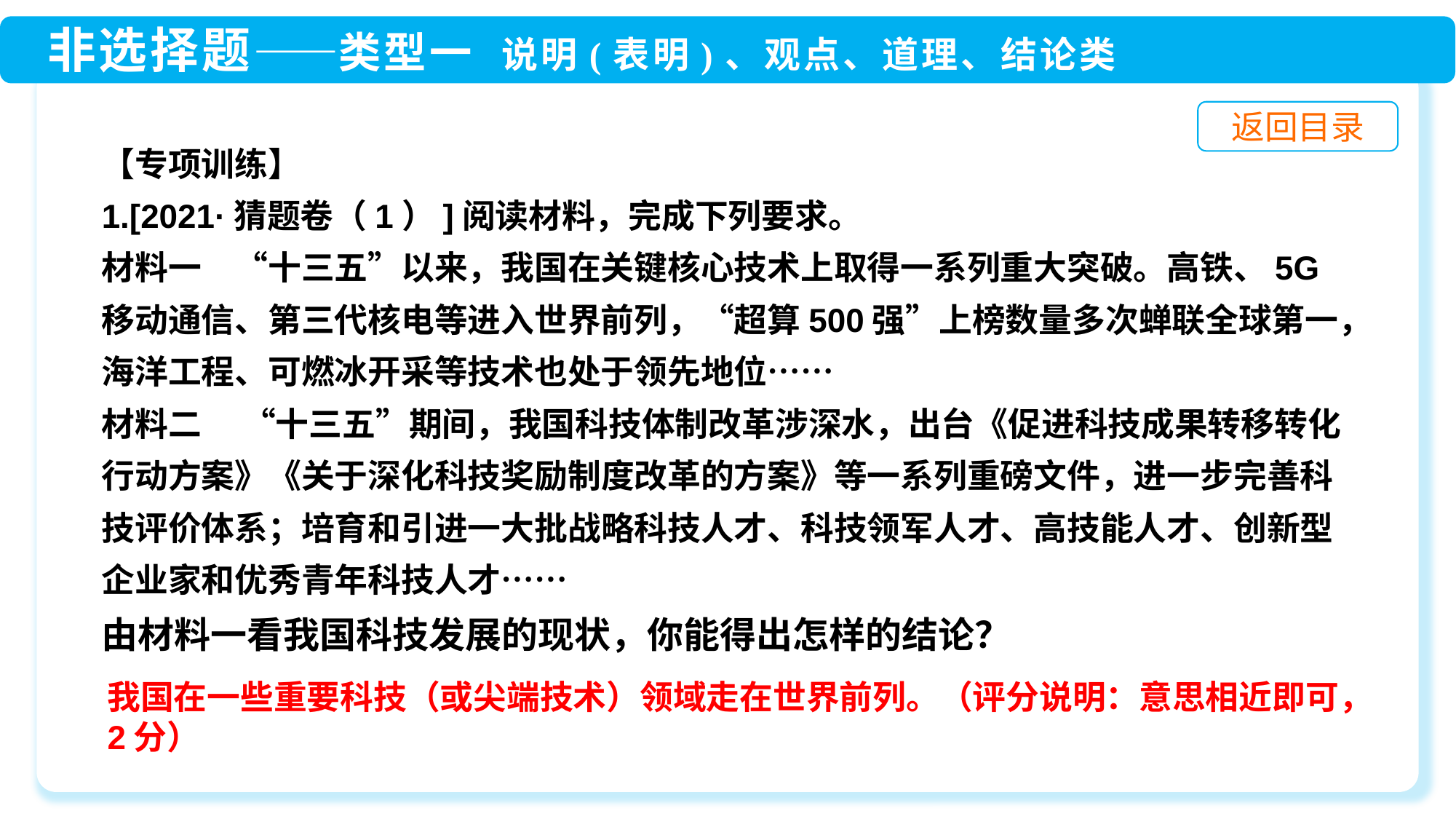

【专项训练】
1.[2021·猜题卷（1）]阅读材料，完成下列要求。
材料一　“十三五”以来，我国在关键核心技术上取得一系列重大突破。高铁、5G移动通信、第三代核电等进入世界前列，“超算500强”上榜数量多次蝉联全球第一，海洋工程、可燃冰开采等技术也处于领先地位……
材料二　 “十三五”期间，我国科技体制改革涉深水，出台《促进科技成果转移转化行动方案》《关于深化科技奖励制度改革的方案》等一系列重磅文件，进一步完善科技评价体系；培育和引进一大批战略科技人才、科技领军人才、高技能人才、创新型企业家和优秀青年科技人才……
由材料一看我国科技发展的现状，你能得出怎样的结论？
我国在一些重要科技（或尖端技术）领域走在世界前列。（评分说明：意思相近即可，2分）